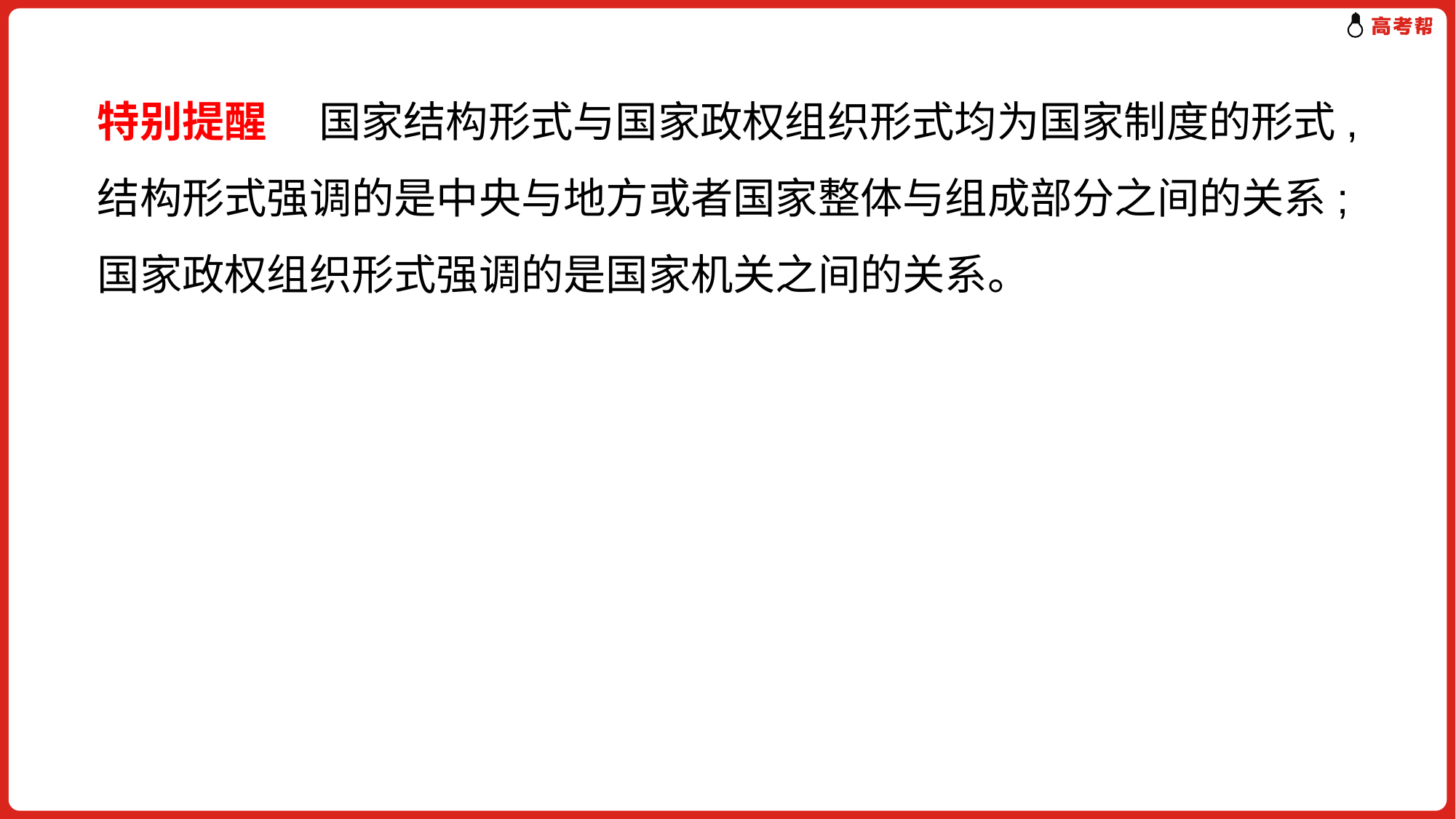

特别提醒 　国家结构形式与国家政权组织形式均为国家制度的形式,结构形式强调的是中央与地方或者国家整体与组成部分之间的关系;国家政权组织形式强调的是国家机关之间的关系。